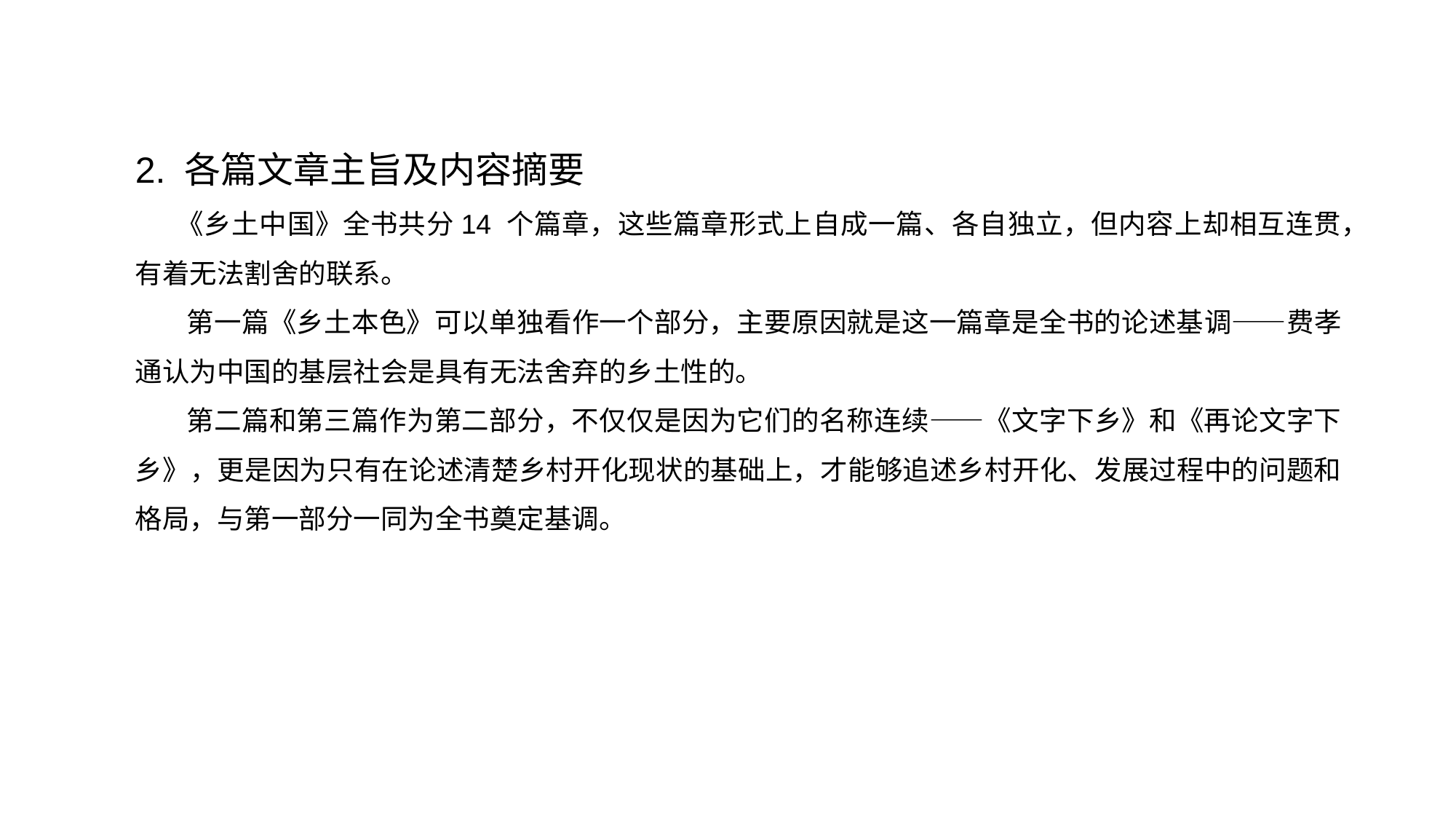

2. 各篇文章主旨及内容摘要
     《乡土中国》全书共分14 个篇章，这些篇章形式上自成一篇、各自独立，但内容上却相互连贯，有着无法割舍的联系。
       第一篇《乡土本色》可以单独看作一个部分，主要原因就是这一篇章是全书的论述基调——费孝通认为中国的基层社会是具有无法舍弃的乡土性的。
       第二篇和第三篇作为第二部分，不仅仅是因为它们的名称连续——《文字下乡》和《再论文字下乡》，更是因为只有在论述清楚乡村开化现状的基础上，才能够追述乡村开化、发展过程中的问题和格局，与第一部分一同为全书奠定基调。